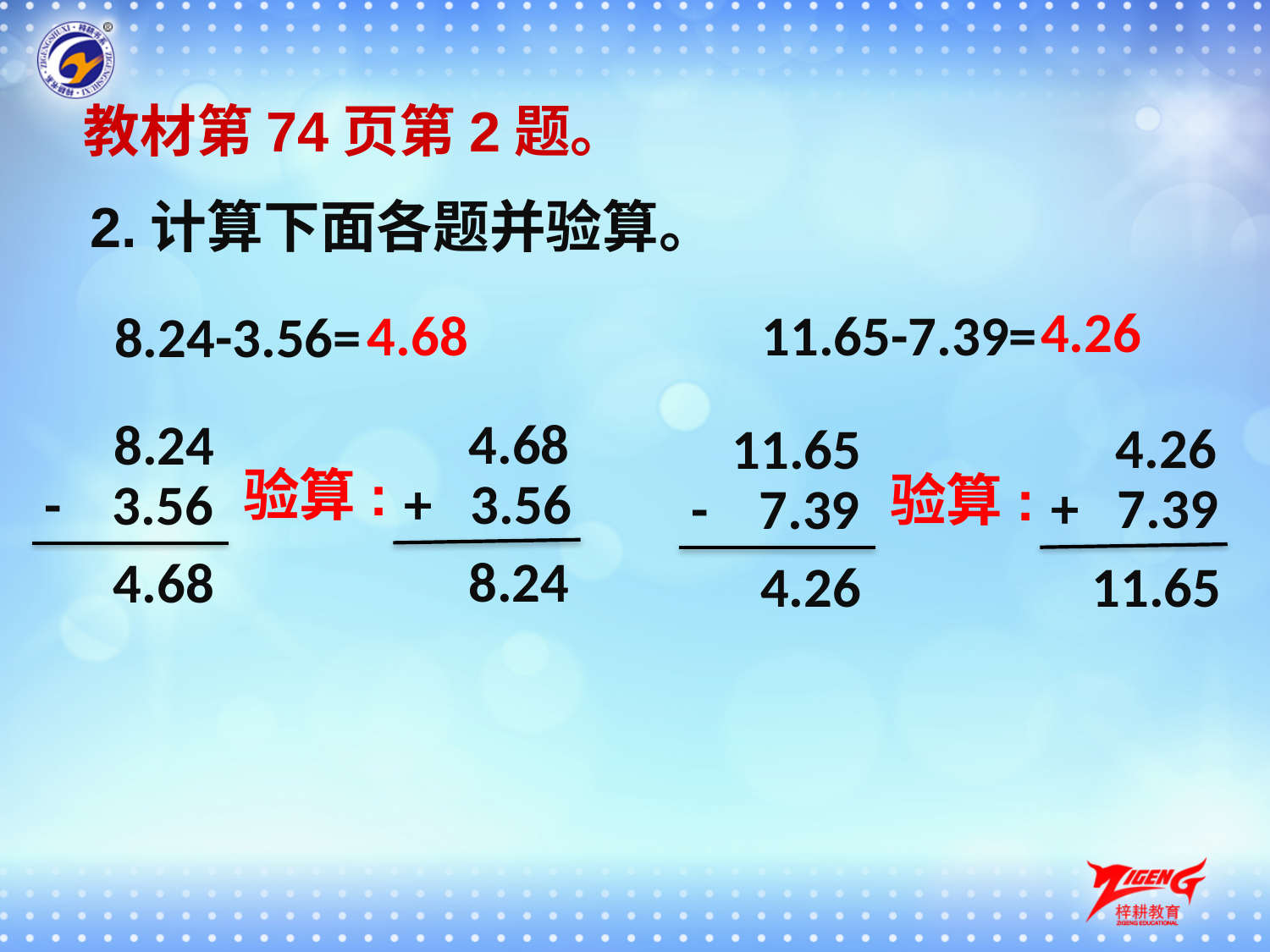

教材第74页第2题。
2.计算下面各题并验算。
4.26
11.65-7.39=
4.68
8.24-3.56=
4.68
8.24
4.26
11.65
验算:
验算:
+   3.56
-    3.56
+   7.39
-    7.39
8.24
     4.68
11.65
     4.26